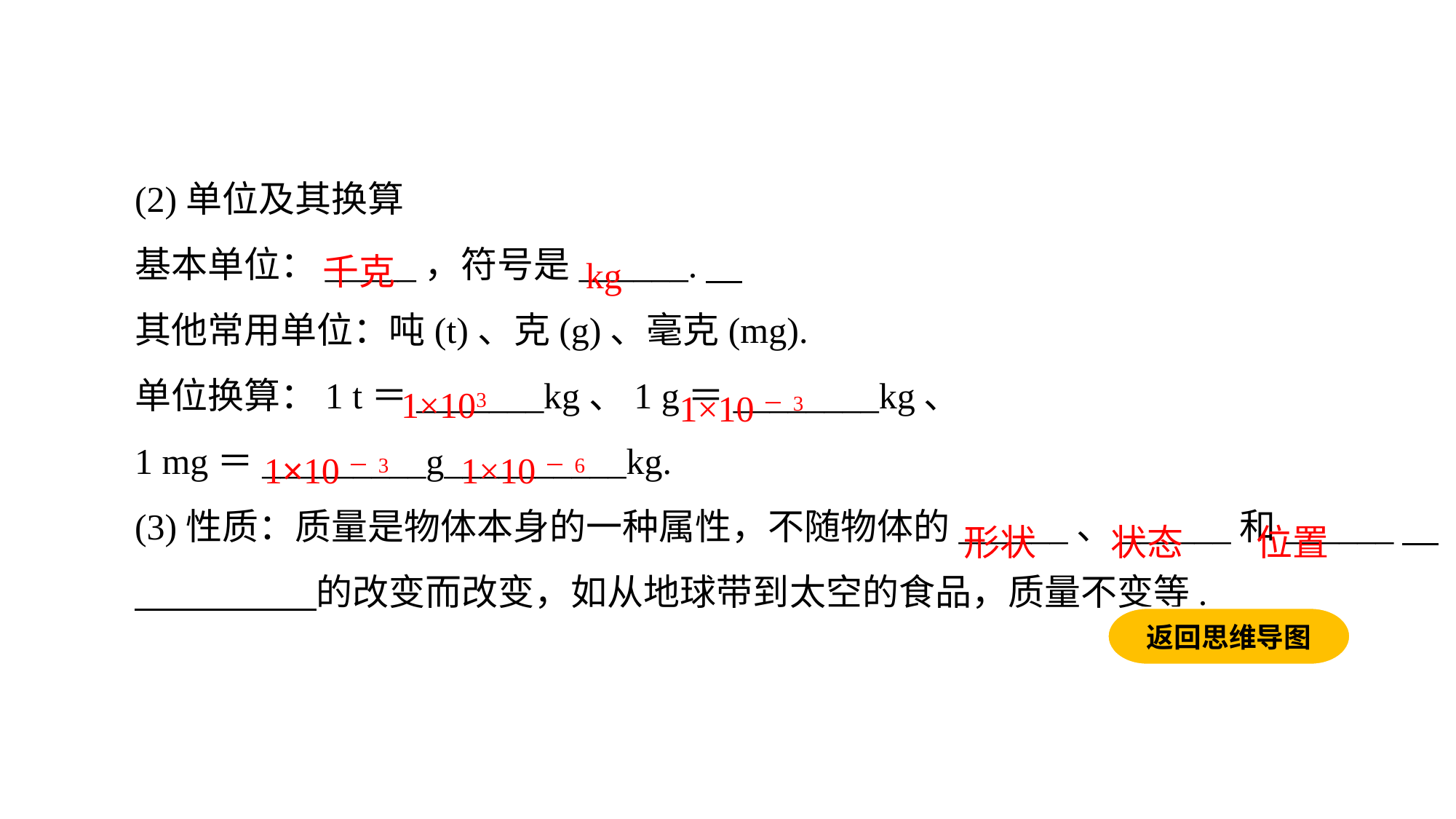

(2)单位及其换算基本单位：_____，符号是______.
其他常用单位：吨(t)、克(g)、毫克(mg).单位换算：1 t＝_______kg、1 g＝________kg、1 mg＝_________g__________kg.
(3)性质：质量是物体本身的一种属性，不随物体的______、______和______　　　　　　的改变而改变，如从地球带到太空的食品，质量不变等.
千克
kg
1×103
1×10－3
1×10－3
1×10－6
形状
状态
位置
返回思维导图